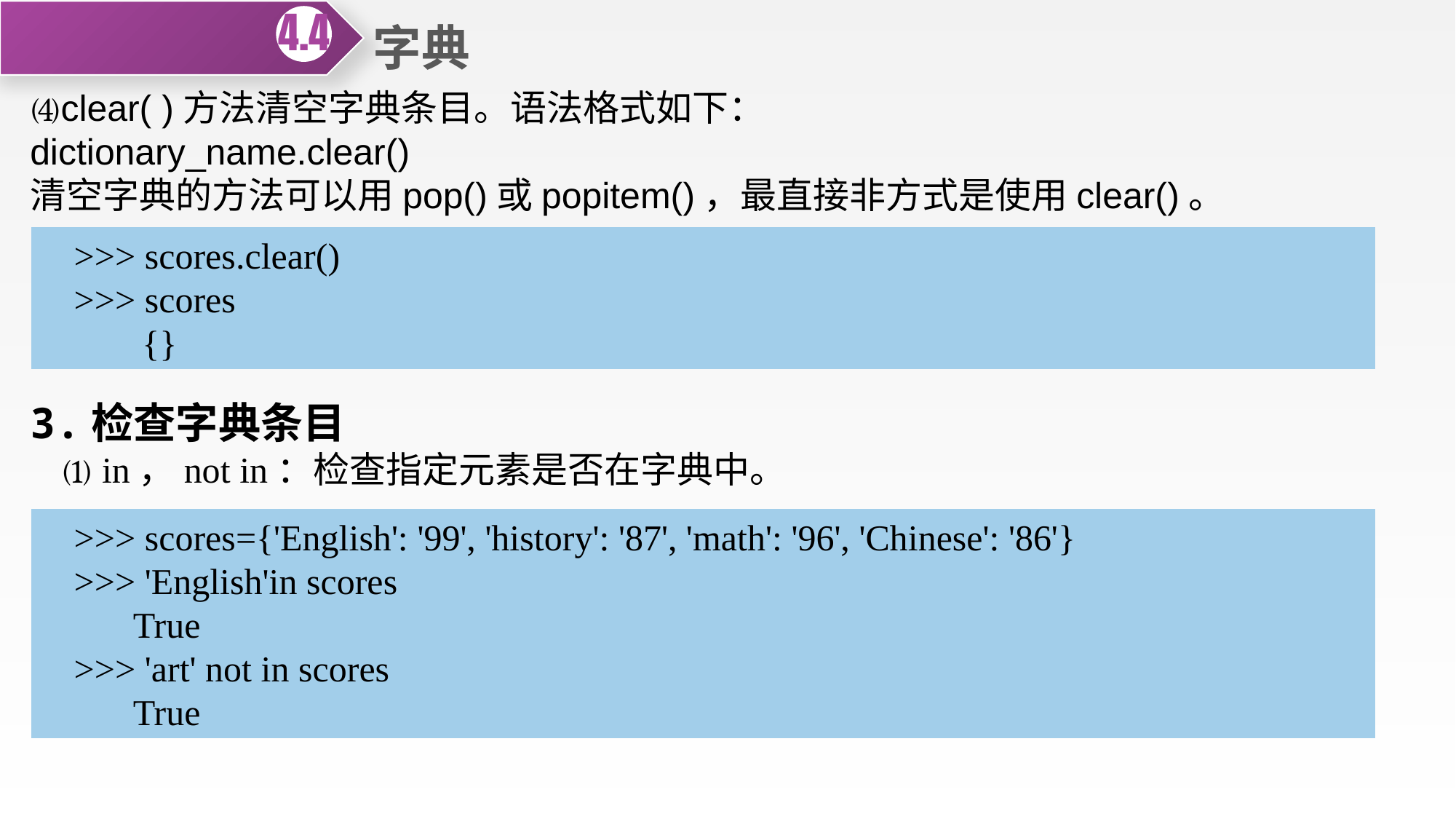

字典

4.4
⑷clear( )方法清空字典条目。语法格式如下：
dictionary_name.clear()
清空字典的方法可以用pop()或popitem()，最直接非方式是使用clear()。
>>> scores.clear()
>>> scores
    {}
3.检查字典条目
⑴ in，not in：检查指定元素是否在字典中。
>>> scores={'English': '99', 'history': '87', 'math': '96', 'Chinese': '86'}
>>> 'English'in scores
   True
>>> 'art' not in scores
   True